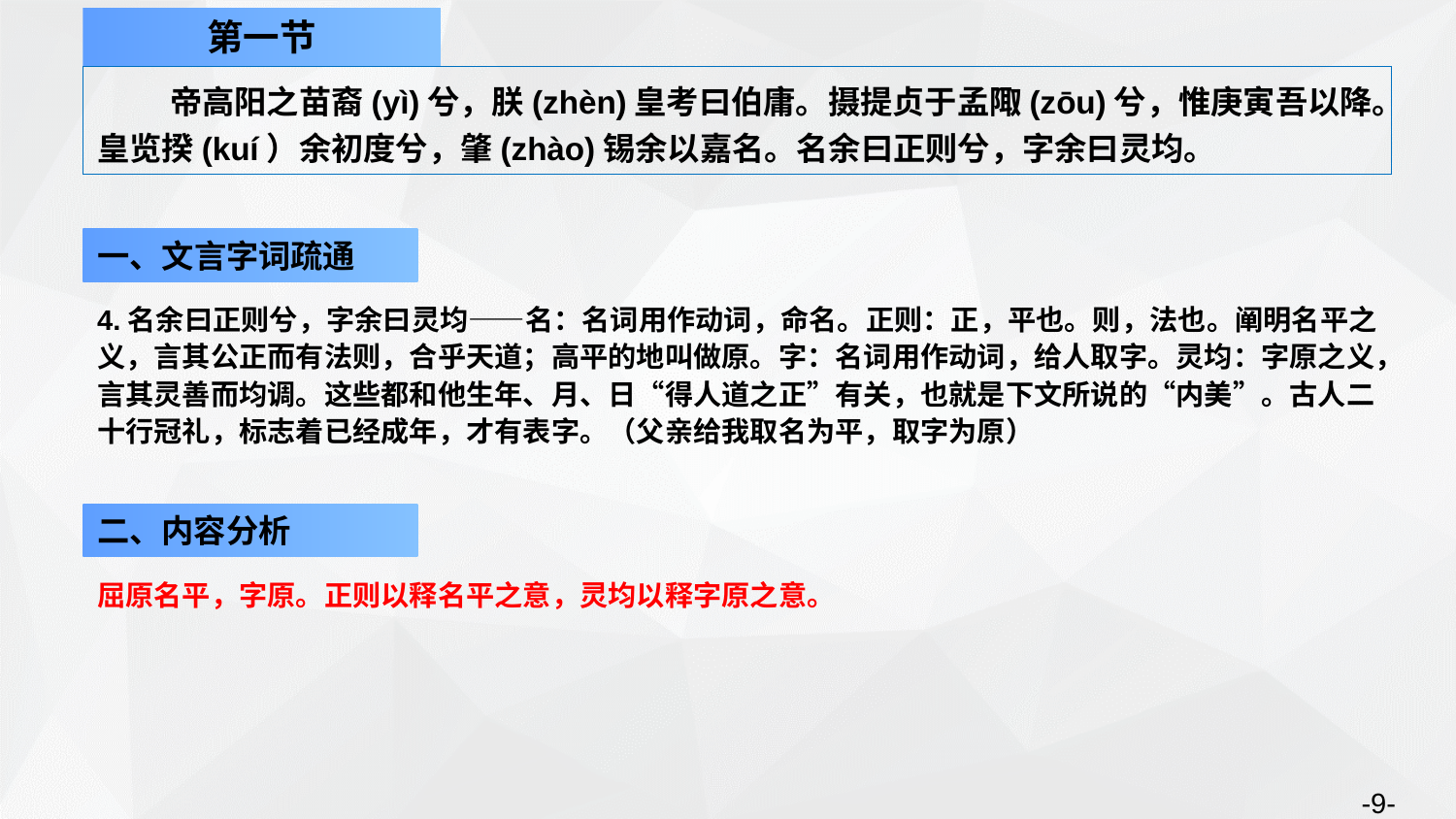

第一节
帝高阳之苗裔(yì)兮，朕(zhèn)皇考曰伯庸。摄提贞于孟陬(zōu)兮，惟庚寅吾以降。皇览揆(kuí）余初度兮，肇(zhào)锡余以嘉名。名余曰正则兮，字余曰灵均。
一、文言字词疏通
4.名余曰正则兮，字余曰灵均——名：名词用作动词，命名。正则：正，平也。则，法也。阐明名平之义，言其公正而有法则，合乎天道；高平的地叫做原。字：名词用作动词，给人取字。灵均：字原之义，言其灵善而均调。这些都和他生年、月、日“得人道之正”有关，也就是下文所说的“内美”。古人二十行冠礼，标志着已经成年，才有表字。（父亲给我取名为平，取字为原）
二、内容分析
屈原名平，字原。正则以释名平之意，灵均以释字原之意。
-9-